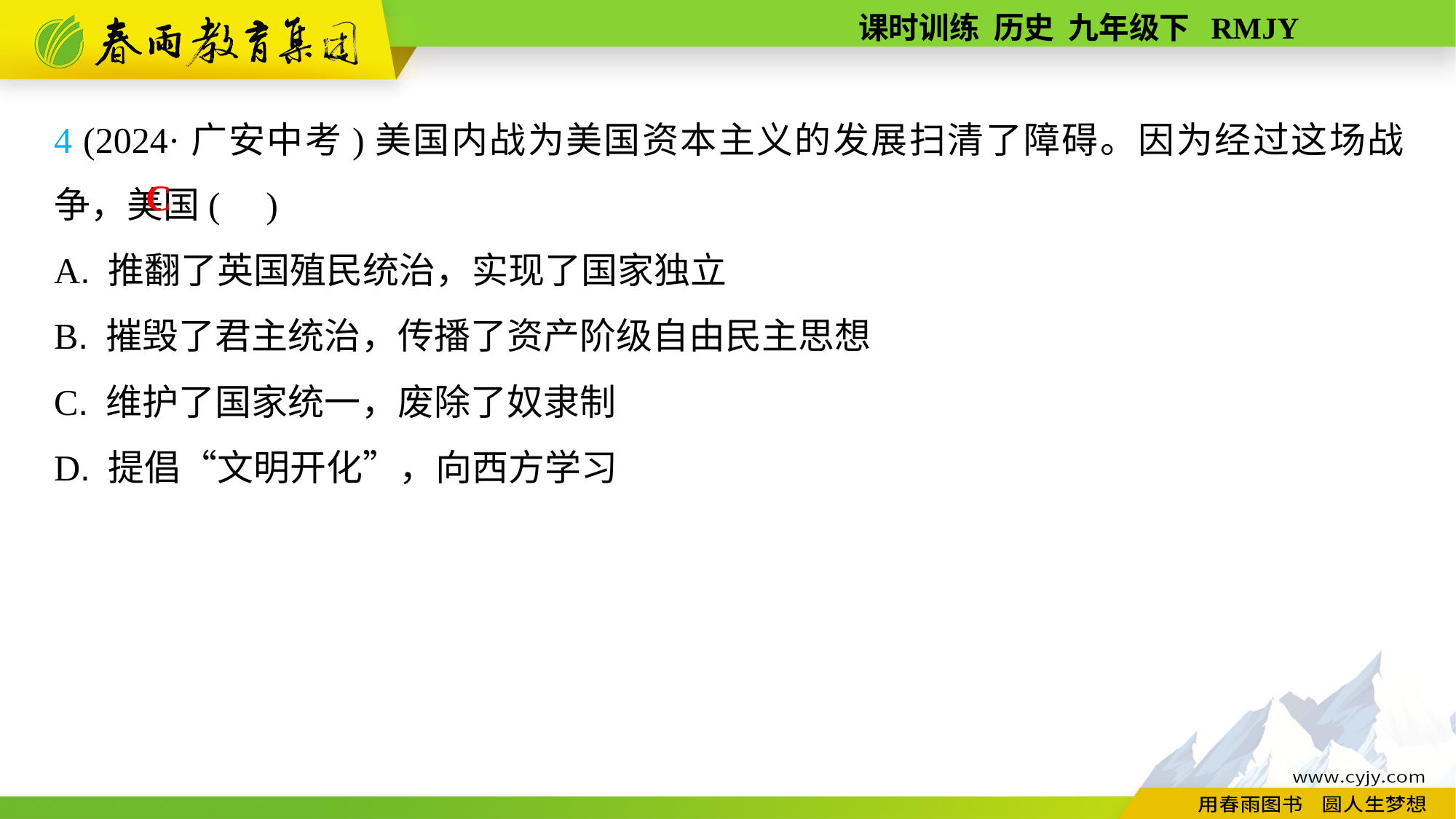

4 (2024·广安中考)美国内战为美国资本主义的发展扫清了障碍。因为经过这场战争，美国(     )
A. 推翻了英国殖民统治，实现了国家独立
B. 摧毁了君主统治，传播了资产阶级自由民主思想
C. 维护了国家统一，废除了奴隶制
D. 提倡“文明开化”，向西方学习
C